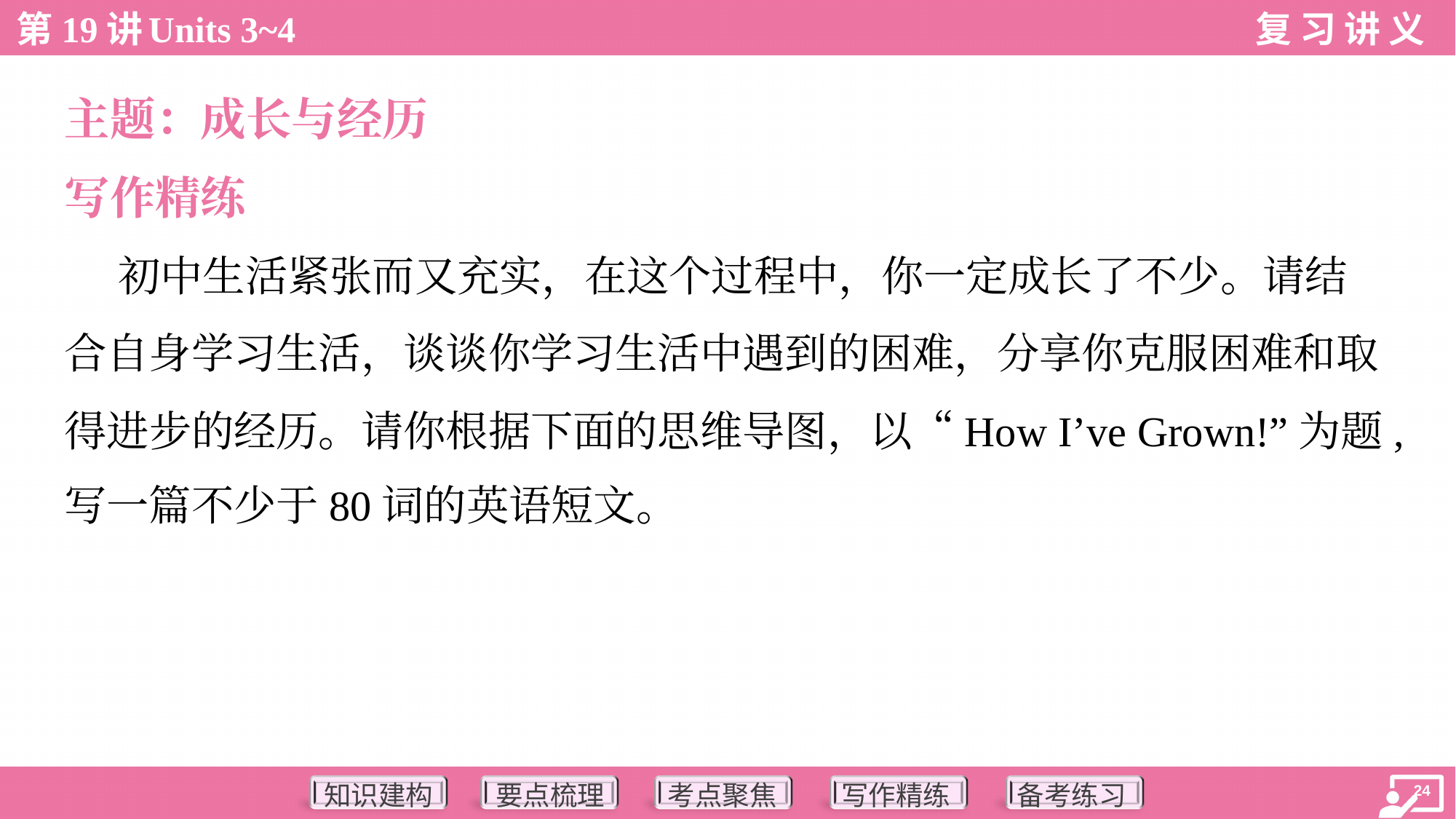

主题：成长与经历
写作精练
    初中生活紧张而又充实，在这个过程中，你一定成长了不少。请结
合自身学习生活，谈谈你学习生活中遇到的困难，分享你克服困难和取
得进步的经历。请你根据下面的思维导图，以“How I’ve Grown!”为题,
写一篇不少于80词的英语短文。